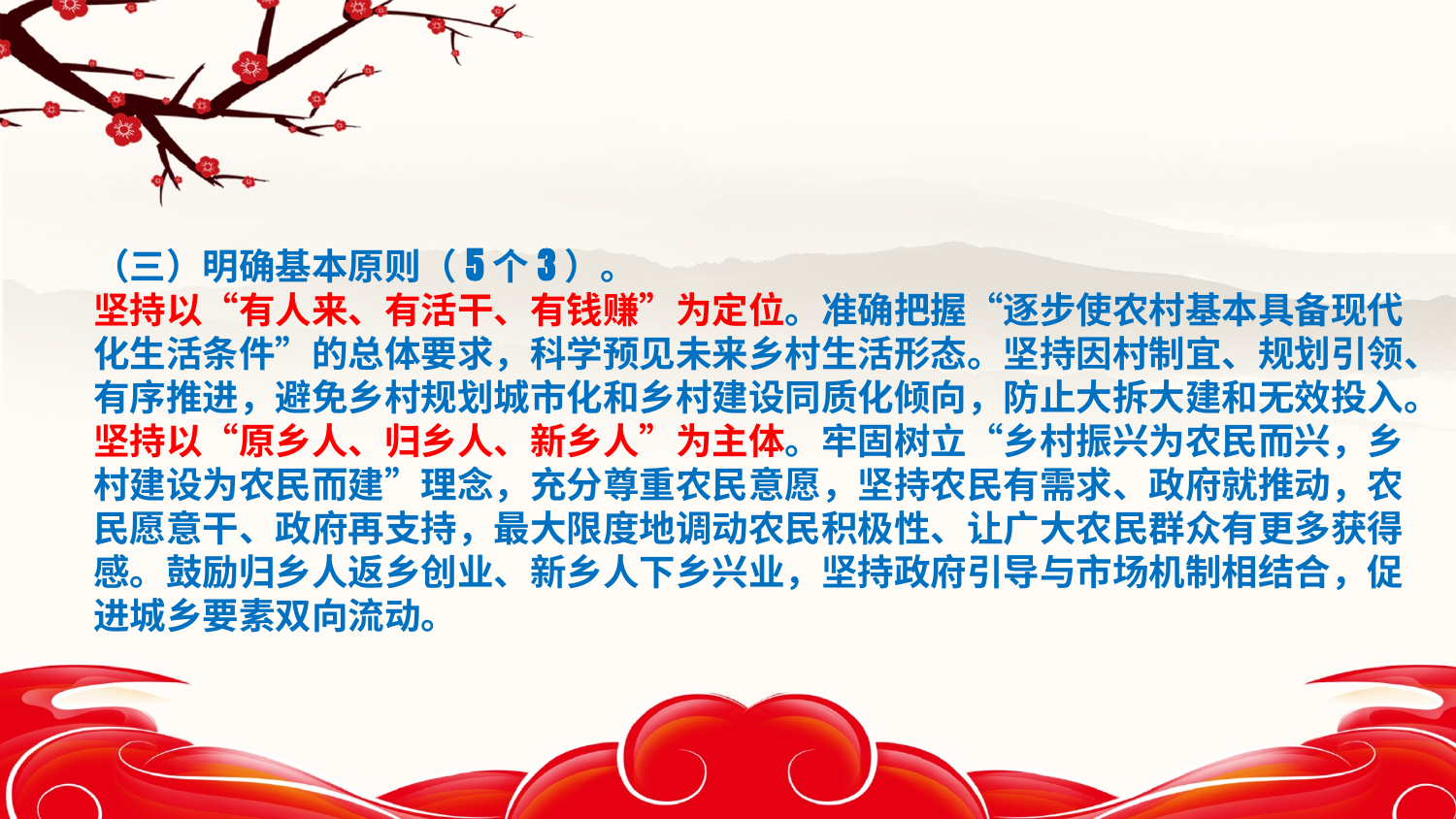

（三）明确基本原则（5个3）。
坚持以“有人来、有活干、有钱赚”为定位。准确把握“逐步使农村基本具备现代化生活条件”的总体要求，科学预见未来乡村生活形态。坚持因村制宜、规划引领、有序推进，避免乡村规划城市化和乡村建设同质化倾向，防止大拆大建和无效投入。
坚持以“原乡人、归乡人、新乡人”为主体。牢固树立“乡村振兴为农民而兴，乡村建设为农民而建”理念，充分尊重农民意愿，坚持农民有需求、政府就推动，农民愿意干、政府再支持，最大限度地调动农民积极性、让广大农民群众有更多获得感。鼓励归乡人返乡创业、新乡人下乡兴业，坚持政府引导与市场机制相结合，促进城乡要素双向流动。